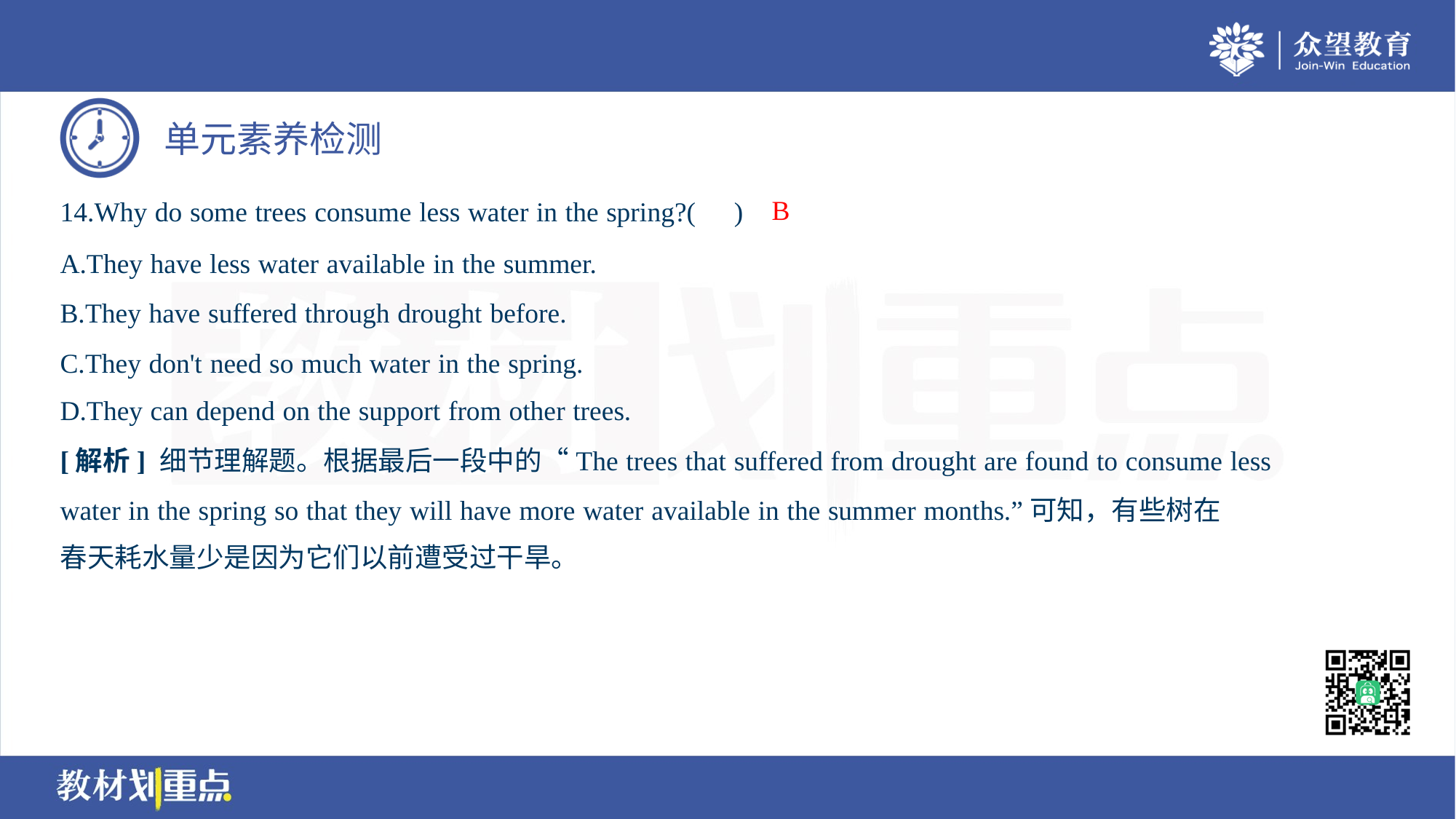

B
14.Why do some trees consume less water in the spring?(     )
A.They have less water available in the summer.
B.They have suffered through drought before.
C.They don't need so much water in the spring.
D.They can depend on the support from other trees.
[解析] 细节理解题。根据最后一段中的“The trees that suffered from drought are found to consume less
water in the spring so that they will have more water available in the summer months.”可知，有些树在
春天耗水量少是因为它们以前遭受过干旱。